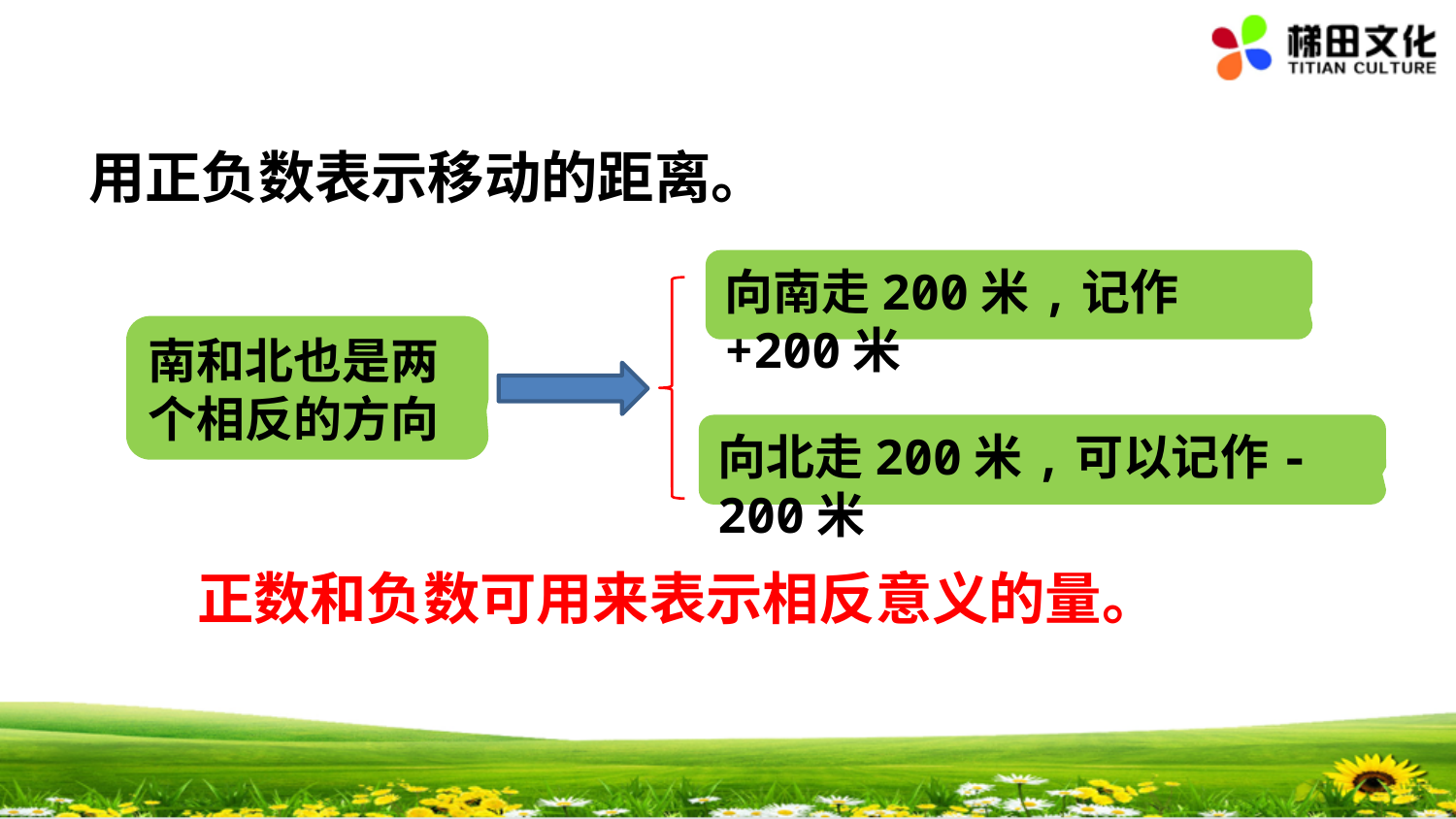

用正负数表示移动的距离。
向南走200米,记作+200米

南和北也是两个相反的方向

向北走200米,可以记作-200米
正数和负数可用来表示相反意义的量。